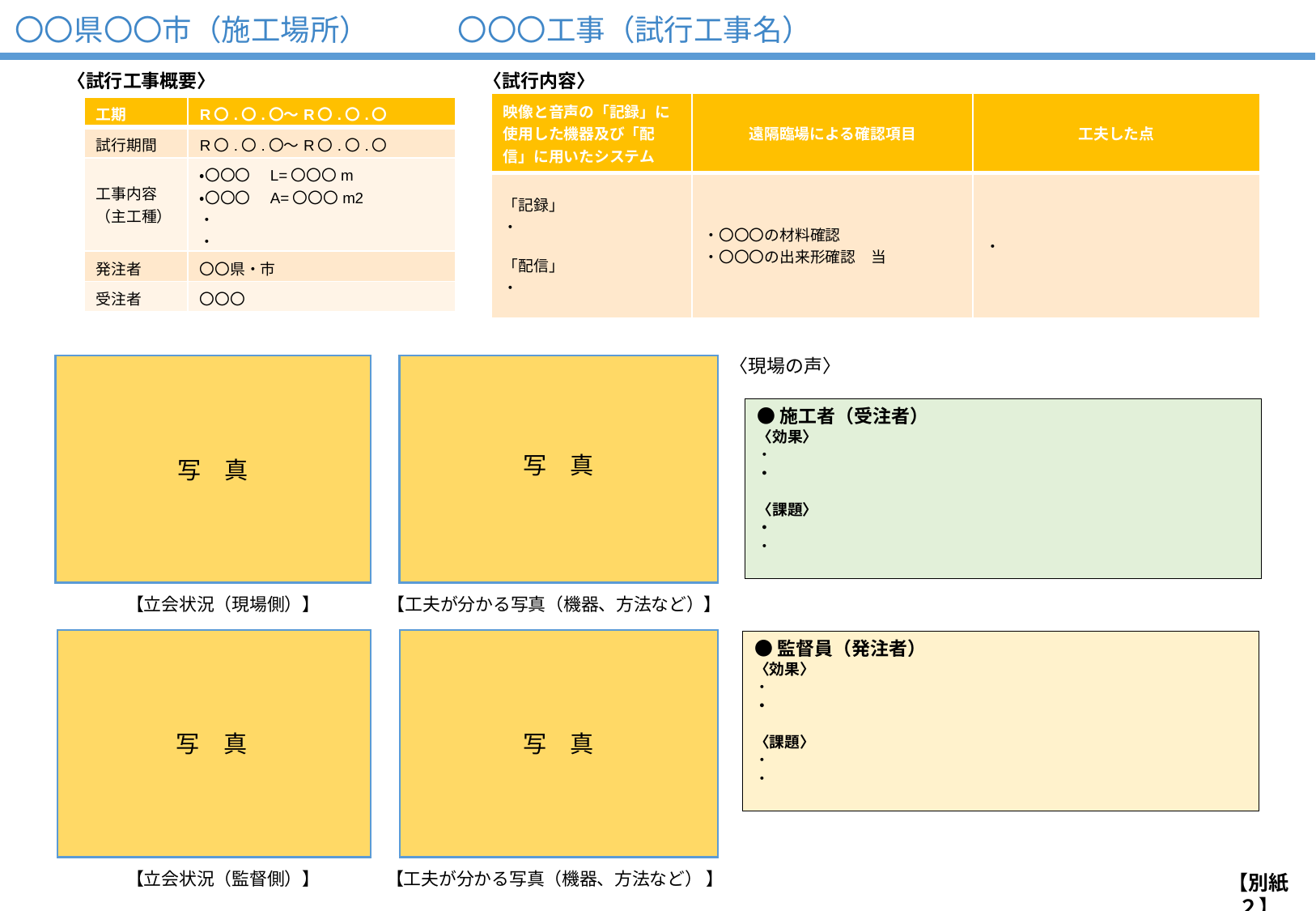

# 〇〇県〇〇市（施工場所）　　　〇〇〇工事（試行工事名）
〈試行工事概要〉
〈試行内容〉
| 映像と音声の「記録」に使用した機器及び「配信」に用いたシステム | 遠隔臨場による確認項目 | 工夫した点 |
| --- | --- | --- |
| 「記録」 ・ 「配信」 ・ | ・〇〇〇の材料確認 ・〇〇〇の出来形確認　当 | ・ |
| 工期 | R〇.〇.〇～R〇.〇.〇 |
| --- | --- |
| 試行期間 | R〇.〇.〇～R〇.〇.〇 |
| 工事内容（主工種） | ・〇〇〇　L=〇〇〇m ・〇〇〇　A=〇〇〇m2 ・ ・ |
| 発注者 | 〇〇県・市 |
| 受注者 | 〇〇〇 |
〈現場の声〉

●施工者（受注者）
〈効果〉
・
・

〈課題〉
・
・

写　真
写　真
【立会状況（現場側）】
【工夫が分かる写真（機器、方法など）】

●監督員（発注者）
〈効果〉
・
・

〈課題〉
・
・

写　真
写　真
【立会状況（監督側）】
【工夫が分かる写真（機器、方法など） 】
【別紙２】